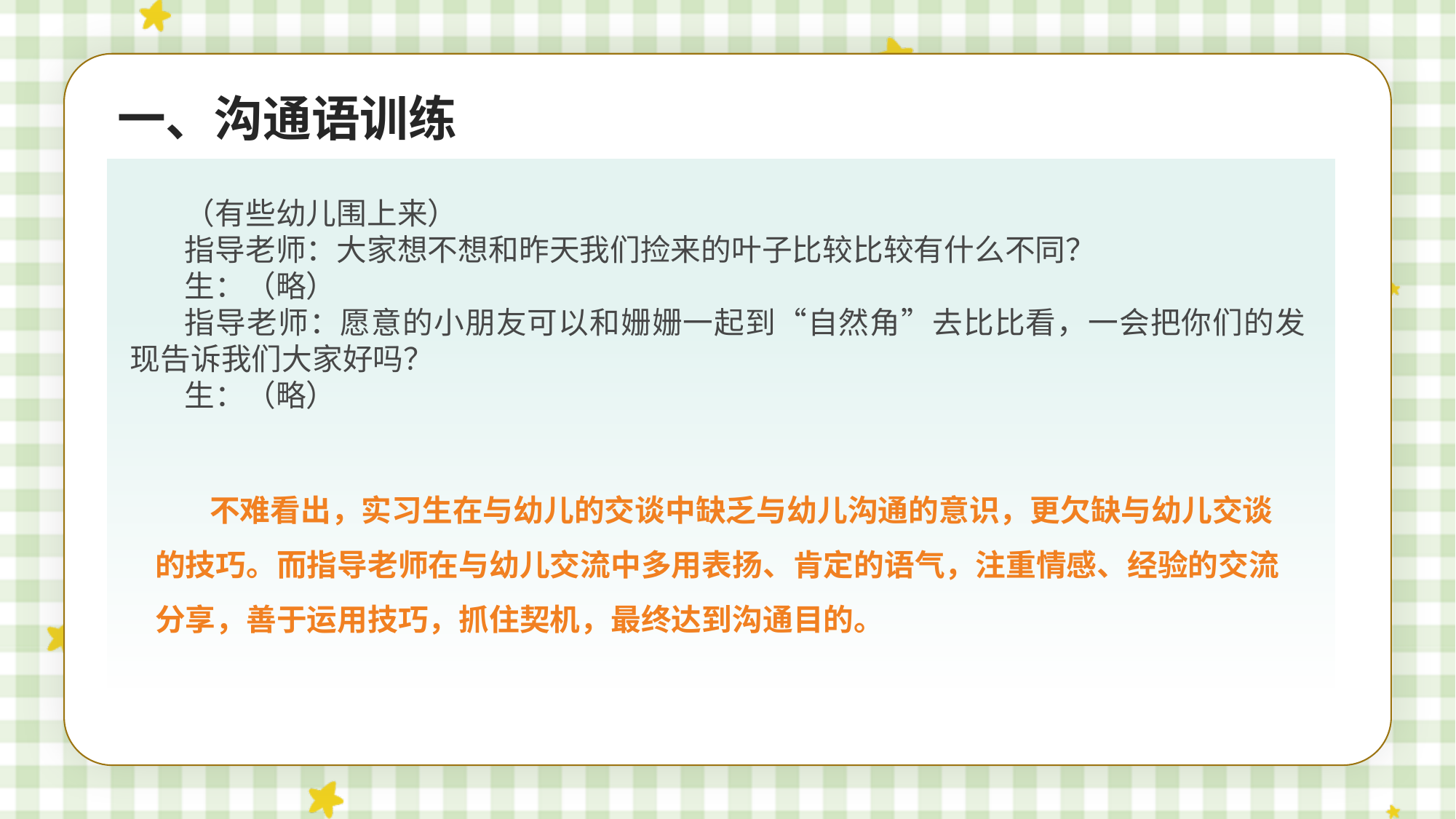

一、沟通语训练

（有些幼儿围上来）
指导老师：大家想不想和昨天我们捡来的叶子比较比较有什么不同？
生：（略）
指导老师：愿意的小朋友可以和姗姗一起到“自然角”去比比看，一会把你们的发现告诉我们大家好吗？
生：（略）
不难看出，实习生在与幼儿的交谈中缺乏与幼儿沟通的意识，更欠缺与幼儿交谈的技巧。而指导老师在与幼儿交流中多用表扬、肯定的语气，注重情感、经验的交流分享，善于运用技巧，抓住契机，最终达到沟通目的。